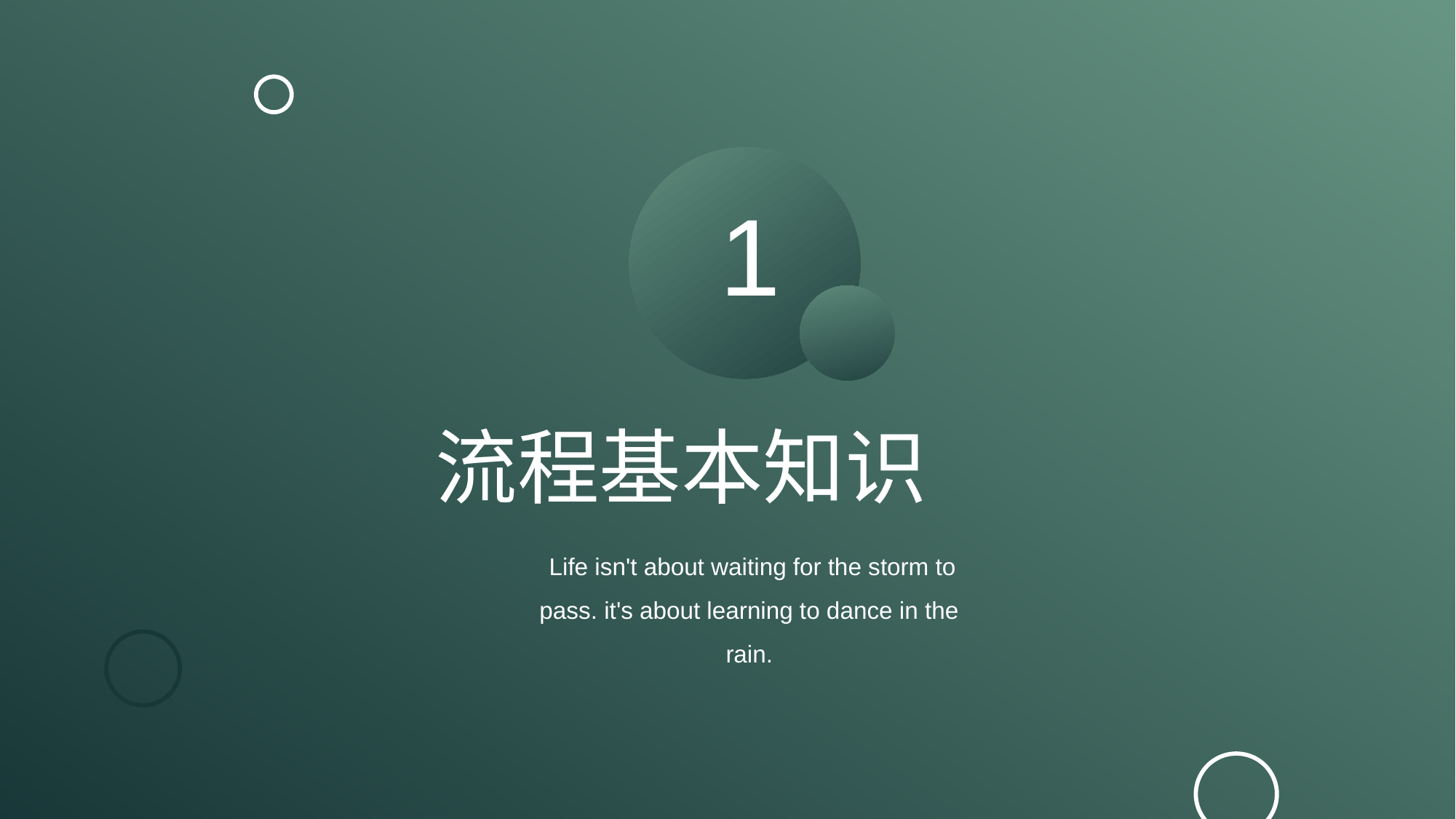

1

流程基本知识
 Life isn't about waiting for the storm to pass. it's about learning to dance in the rain.